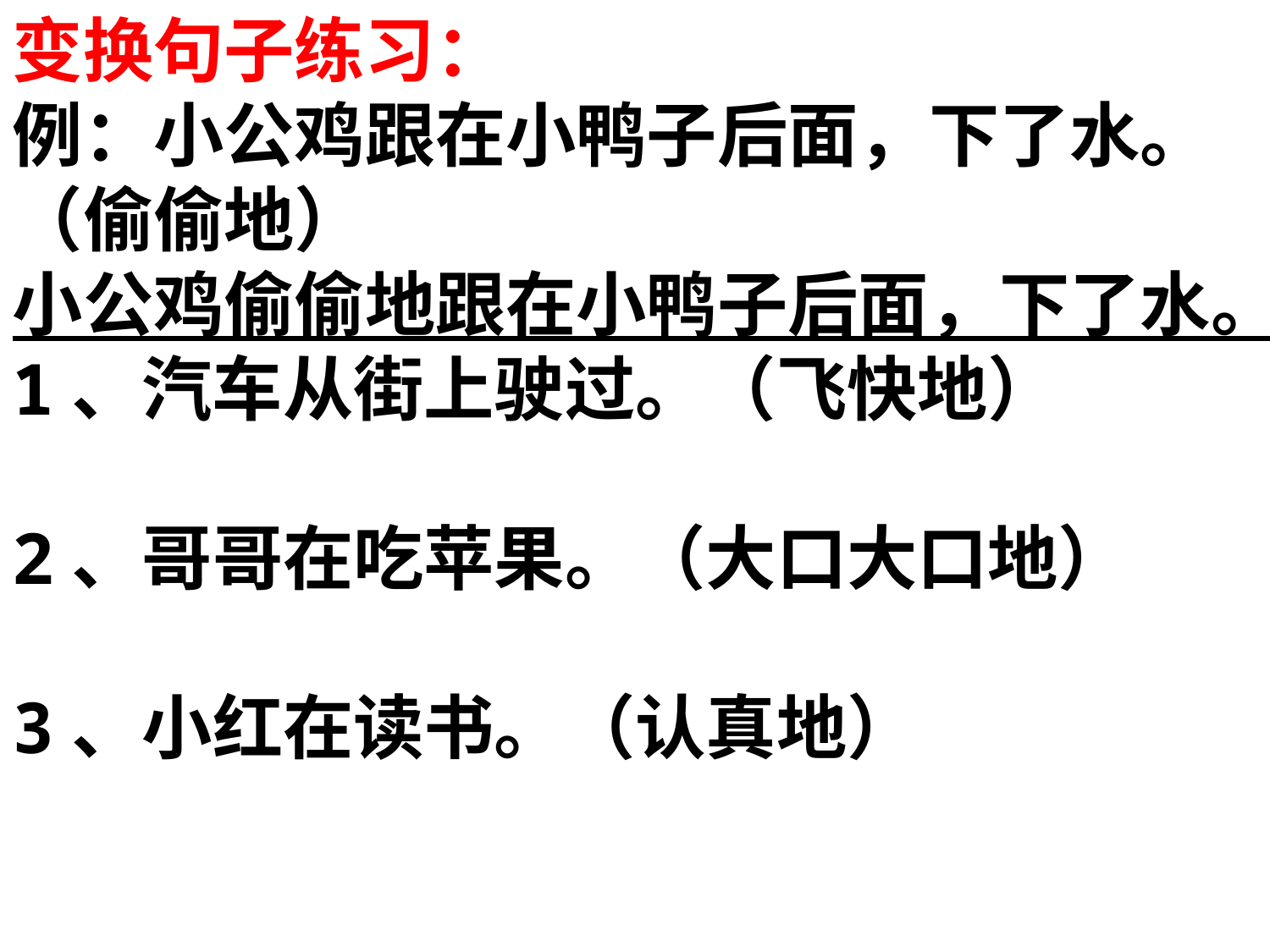

变换句子练习：
例：小公鸡跟在小鸭子后面，下了水。（偷偷地）
小公鸡偷偷地跟在小鸭子后面，下了水。
1、汽车从街上驶过。（飞快地）

2、哥哥在吃苹果。（大口大口地）

3、小红在读书。（认真地）